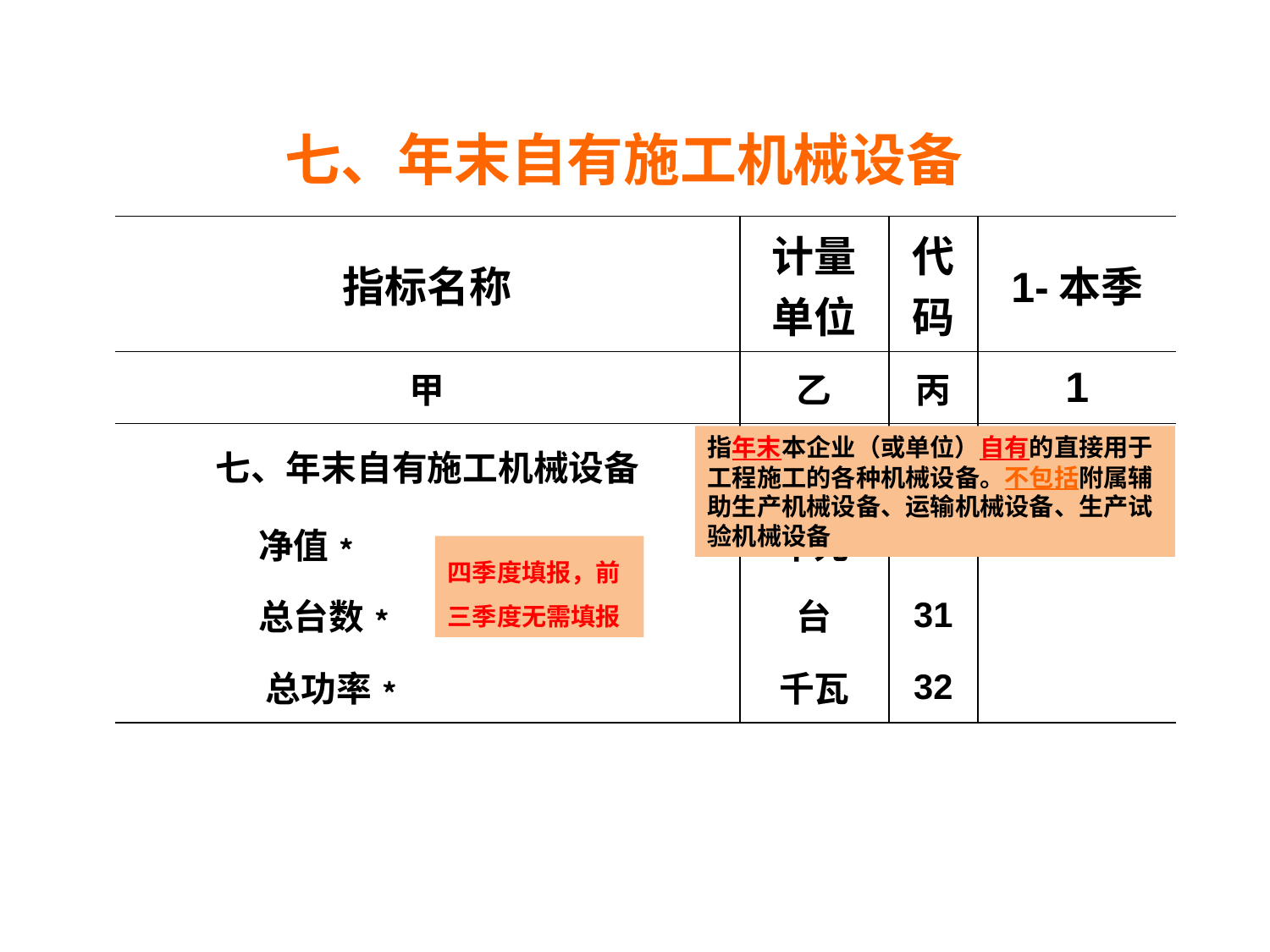

七、年末自有施工机械设备
| 指标名称 | 计量单位 | 代码 | 1-本季 |
| --- | --- | --- | --- |
| 甲 | 乙 | 丙 | 1 |
| 七、年末自有施工机械设备 |  |  |  |
| 净值﹡ | 千元 | 30 |  |
| 总台数﹡ | 台 | 31 |  |
| 总功率﹡ | 千瓦 | 32 |  |
指年末本企业（或单位）自有的直接用于工程施工的各种机械设备。不包括附属辅助生产机械设备、运输机械设备、生产试验机械设备
四季度填报，前三季度无需填报